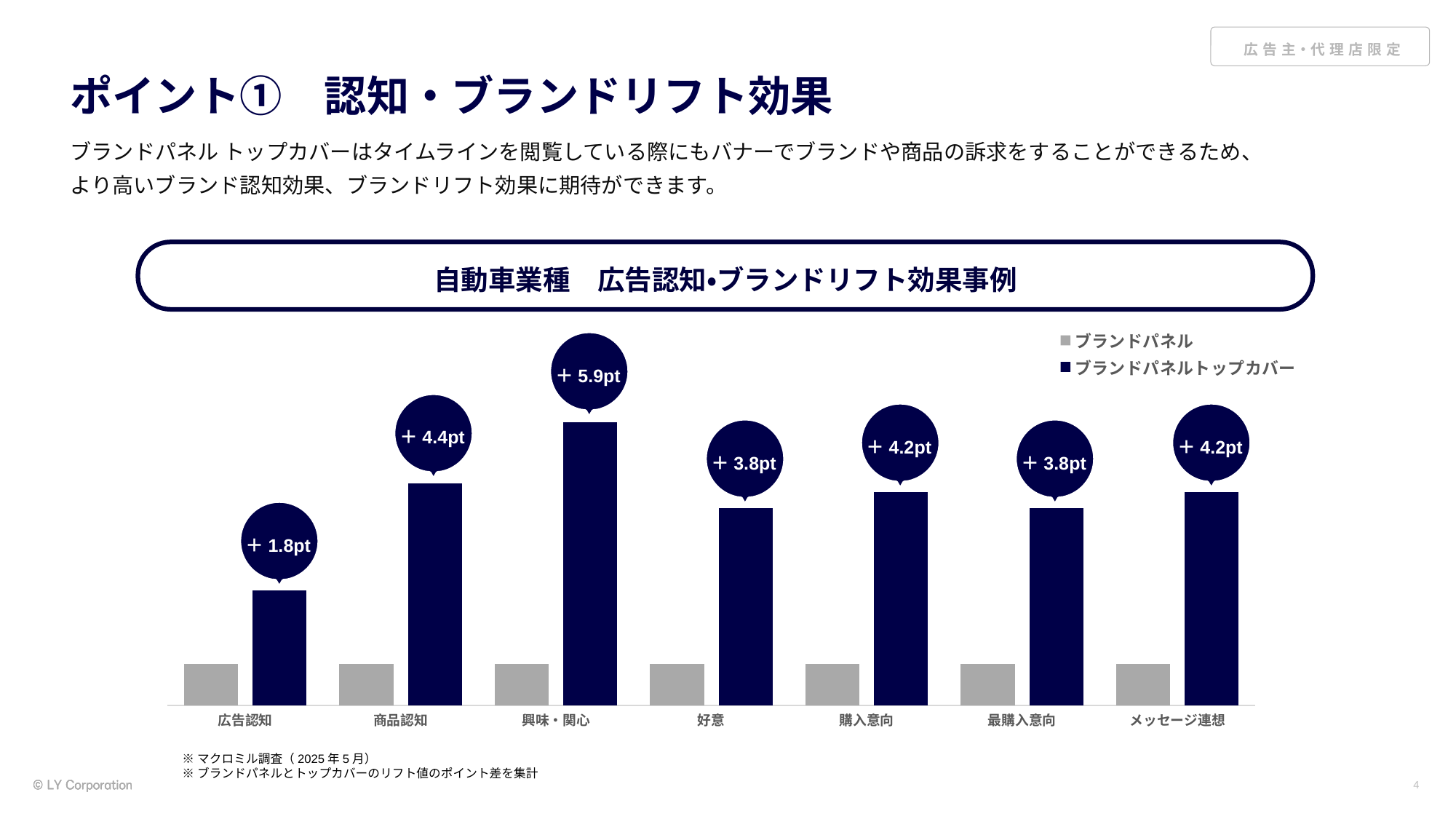

# ポイント①　認知・ブランドリフト効果
ブランドパネル トップカバーはタイムラインを閲覧している際にもバナーでブランドや商品の訴求をすることができるため、
より高いブランド認知効果、ブランドリフト効果に期待ができます。
自動車業種　広告認知・ブランドリフト効果事例

### Chart

| Category | ブランドパネル | ブランドパネルトップカバー |
|---|---|---|
| 広告認知 | 1.0 | 2.8 |
| 商品認知 | 1.0 | 5.3999999999999995 |
| 興味・関心 | 1.0 | 6.9 |
| 好意 | 1.0 | 4.800000000000001 |
| 購入意向 | 1.0 | 5.2 |
| 最購入意向 | 1.0 | 4.8 |
| メッセージ連想 | 1.0 | 5.2 |
＋5.9pt

＋4.4pt

＋4.2pt
＋4.2pt
＋3.8pt
＋3.8pt

＋1.8pt
※マクロミル調査（2025年5月）
※ブランドパネルとトップカバーのリフト値のポイント差を集計